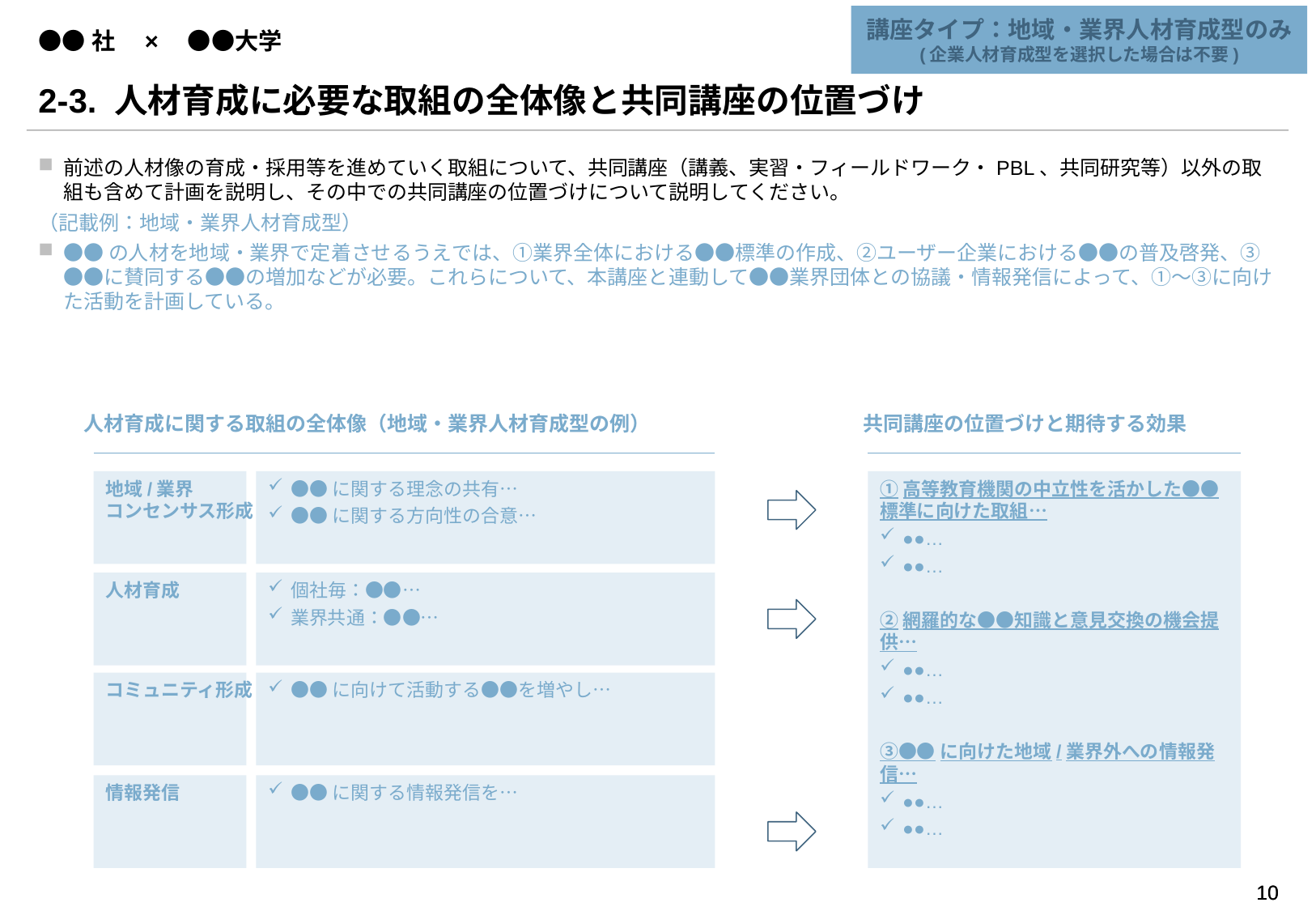

講座タイプ：地域・業界人材育成型のみ
(企業人材育成型を選択した場合は不要)
# ●●社　×　●●大学
2-3. 人材育成に必要な取組の全体像と共同講座の位置づけ
前述の人材像の育成・採用等を進めていく取組について、共同講座（講義、実習・フィールドワーク・PBL、共同研究等）以外の取組も含めて計画を説明し、その中での共同講座の位置づけについて説明してください。
（記載例：地域・業界人材育成型）
●●の人材を地域・業界で定着させるうえでは、①業界全体における●●標準の作成、②ユーザー企業における●●の普及啓発、③●●に賛同する●●の増加などが必要。これらについて、本講座と連動して●●業界団体との協議・情報発信によって、①～③に向けた活動を計画している。
人材育成に関する取組の全体像（地域・業界人材育成型の例）
共同講座の位置づけと期待する効果
地域/業界
コンセンサス形成
●●に関する理念の共有…
●●に関する方向性の合意…
①高等教育機関の中立性を活かした●●標準に向けた取組…
●●…
●●…

②網羅的な●●知識と意見交換の機会提供…
●●…
●●…

③●●に向けた地域/業界外への情報発信…
●●…
●●…

人材育成
個社毎：●●…
業界共通：●●…

コミュニティ形成
●●に向けて活動する●●を増やし…
情報発信
●●に関する情報発信を…